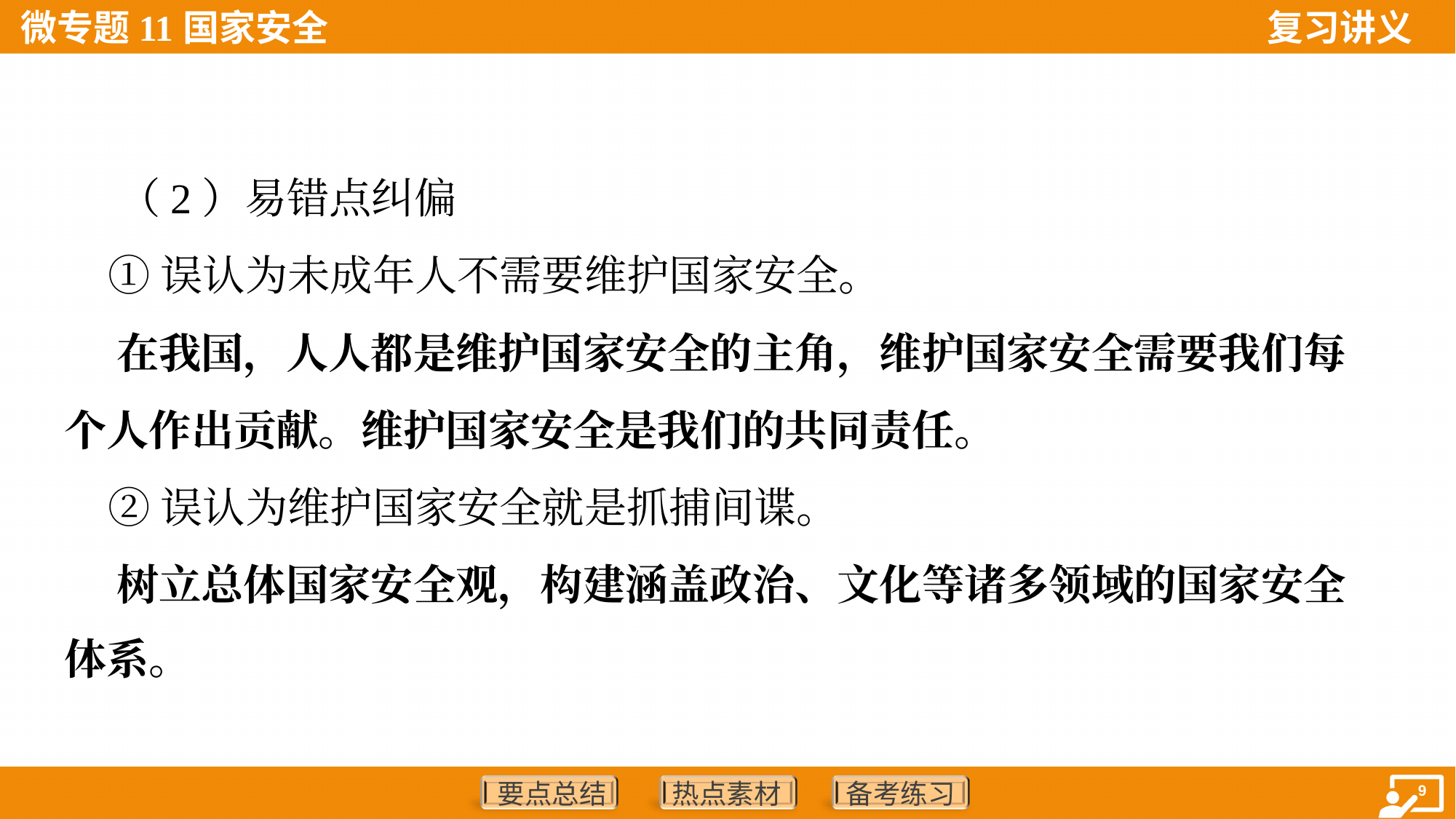

（2）易错点纠偏
    ①误认为未成年人不需要维护国家安全。
    在我国，人人都是维护国家安全的主角，维护国家安全需要我们每
个人作出贡献。维护国家安全是我们的共同责任。
    ②误认为维护国家安全就是抓捕间谍。
    树立总体国家安全观，构建涵盖政治、文化等诸多领域的国家安全
体系。